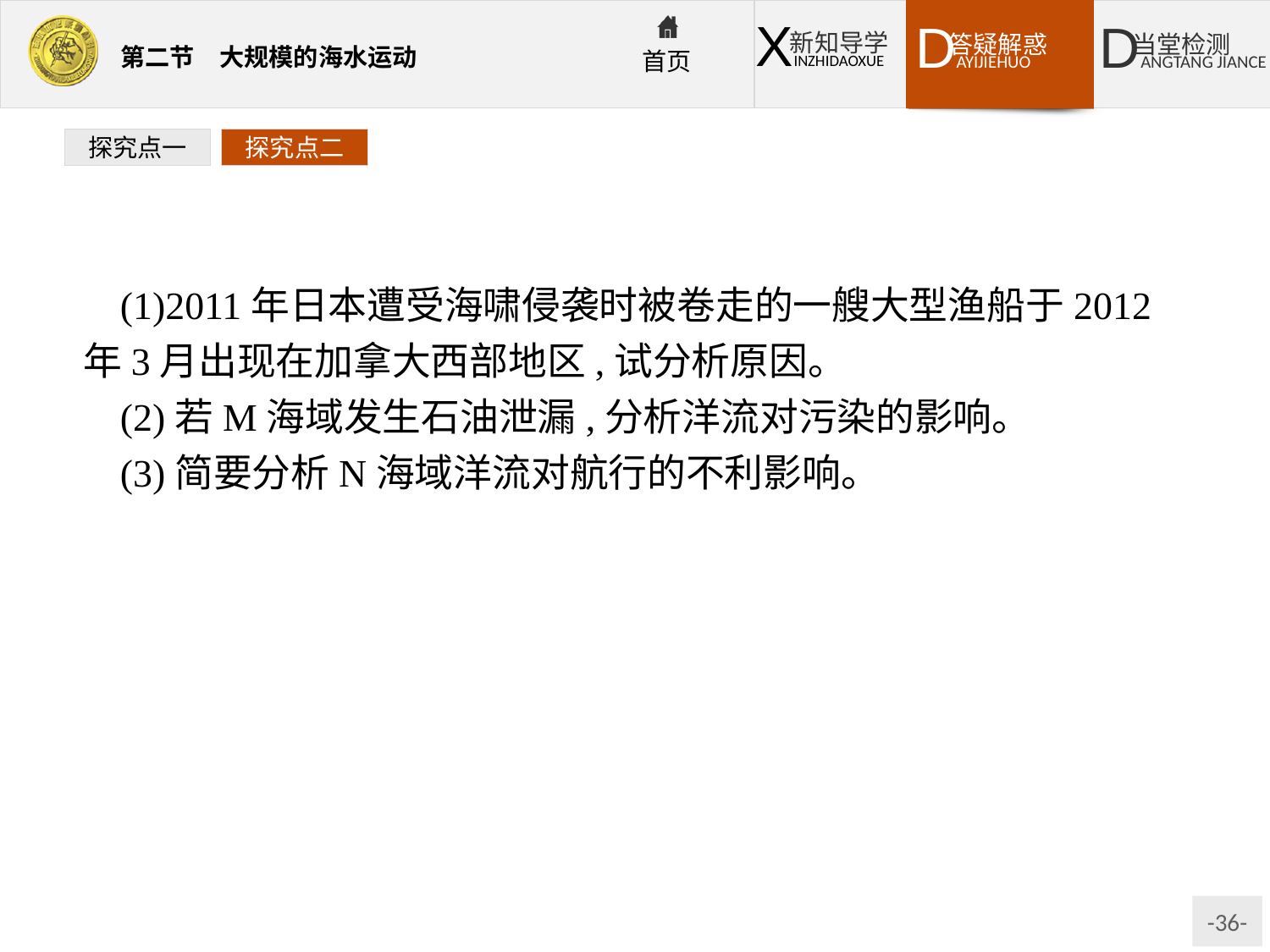

探究点一
探究点二
(1)2011年日本遭受海啸侵袭时被卷走的一艘大型渔船于2012年3月出现在加拿大西部地区,试分析原因。
(2)若M海域发生石油泄漏,分析洋流对污染的影响。
(3)简要分析N海域洋流对航行的不利影响。
解析:第(1)题,该渔船顺着洋流航行到了加拿大西部,沿途的洋流有日本暖流、北太平洋暖流和阿拉斯加暖流。第(2)题,洋流能加快净化速度,但会使污染的范围扩大。第(3)题,能够影响航行的速度和航行的安全等。